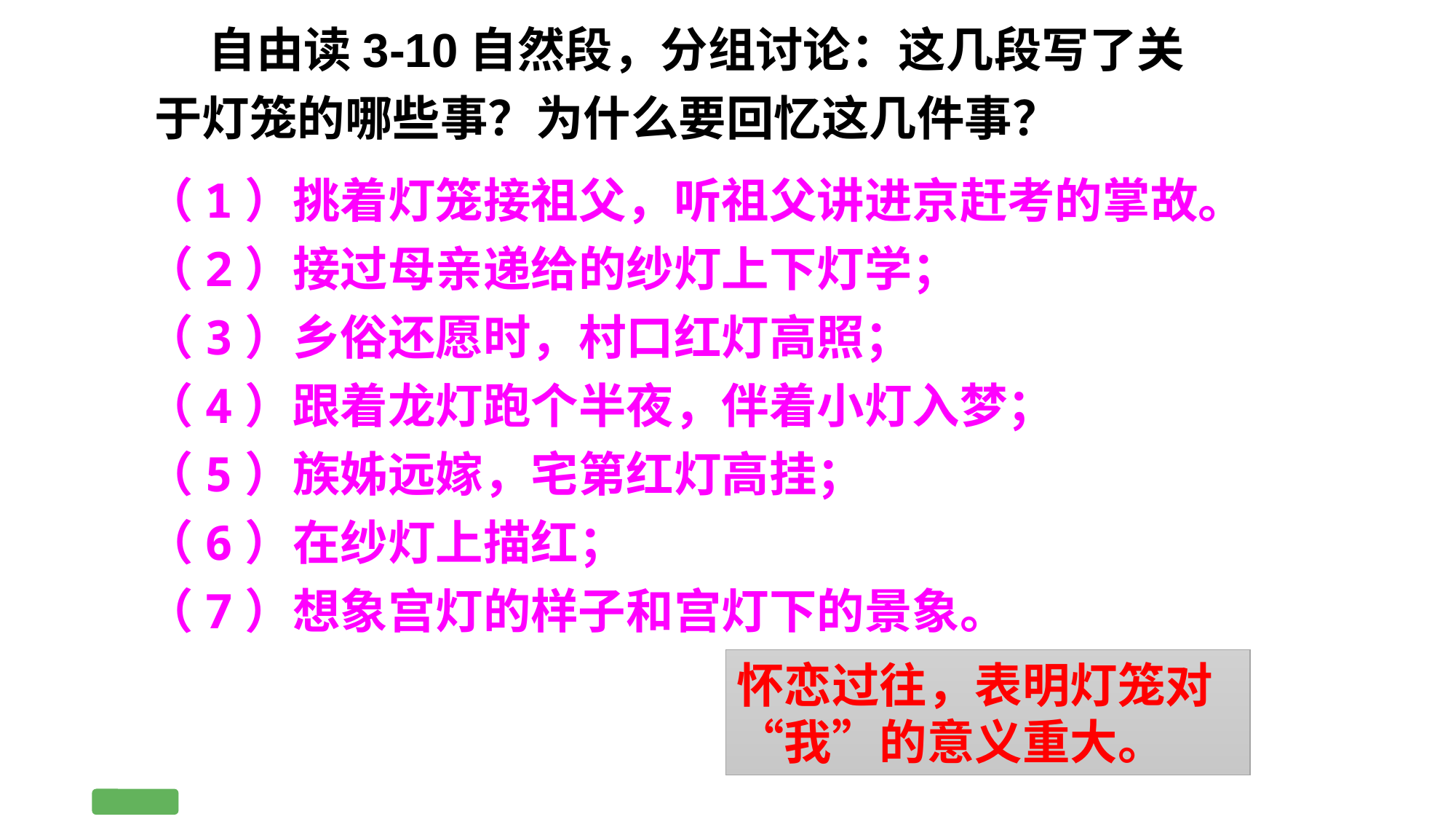

自由读3-10自然段，分组讨论：这几段写了关于灯笼的哪些事？为什么要回忆这几件事？
（1）挑着灯笼接祖父，听祖父讲进京赶考的掌故。
（2）接过母亲递给的纱灯上下灯学；
（3）乡俗还愿时，村口红灯高照；
（4）跟着龙灯跑个半夜，伴着小灯入梦；
（5）族姊远嫁，宅第红灯高挂；
（6）在纱灯上描红；
（7）想象宫灯的样子和宫灯下的景象。
状元成才路
状元成才路
状元成才路
状元成才路
状元成才路
状元成才路
状元成才路
状元成才路
状元成才路
状元成才路
状元成才路
状元成才路
状元成才路
状元成才路
状元成才路
状元成才路
状元成才路
状元成才路
状元成才路
状元成才路
状元成才路
状元成才路
状元成才路
状元成才路
状元成才路
状元成才路
状元成才路
状元成才路
状元成才路
状元成才路
状元成才路
状元成才路
状元成才路
状元成才路
状元成才路
状元成才路
状元成才路
状元成才路
状元成才路
状元成才路
状元成才路
状元成才路
状元成才路
状元成才路
状元成才路
状元成才路
状元成才路
状元成才路
状元成才路
状元成才路
状元成才路
状元成才路
状元成才路
状元成才路
状元成才路
状元成才路
状元成才路
状元成才路
状元成才路
状元成才路
状元成才路
状元成才路
状元成才路
状元成才路
状元成才路
状元成才路
状元成才路
状元成才路
状元成才路
状元成才路
状元成才路
状元成才路
状元成才路
状元成才路
状元成才路
状元成才路
状元成才路
状元成才路
状元成才路
状元成才路
状元成才路
状元成才路
状元成才路
状元成才路
状元成才路
状元成才路
状元成才路
状元成才路
状元成才路
状元成才路
状元成才路
状元成才路
状元成才路
状元成才路
状元成才路
状元成才路
状元成才路
状元成才路
状元成才路
状元成才路
怀恋过往，表明灯笼对“我”的意义重大。